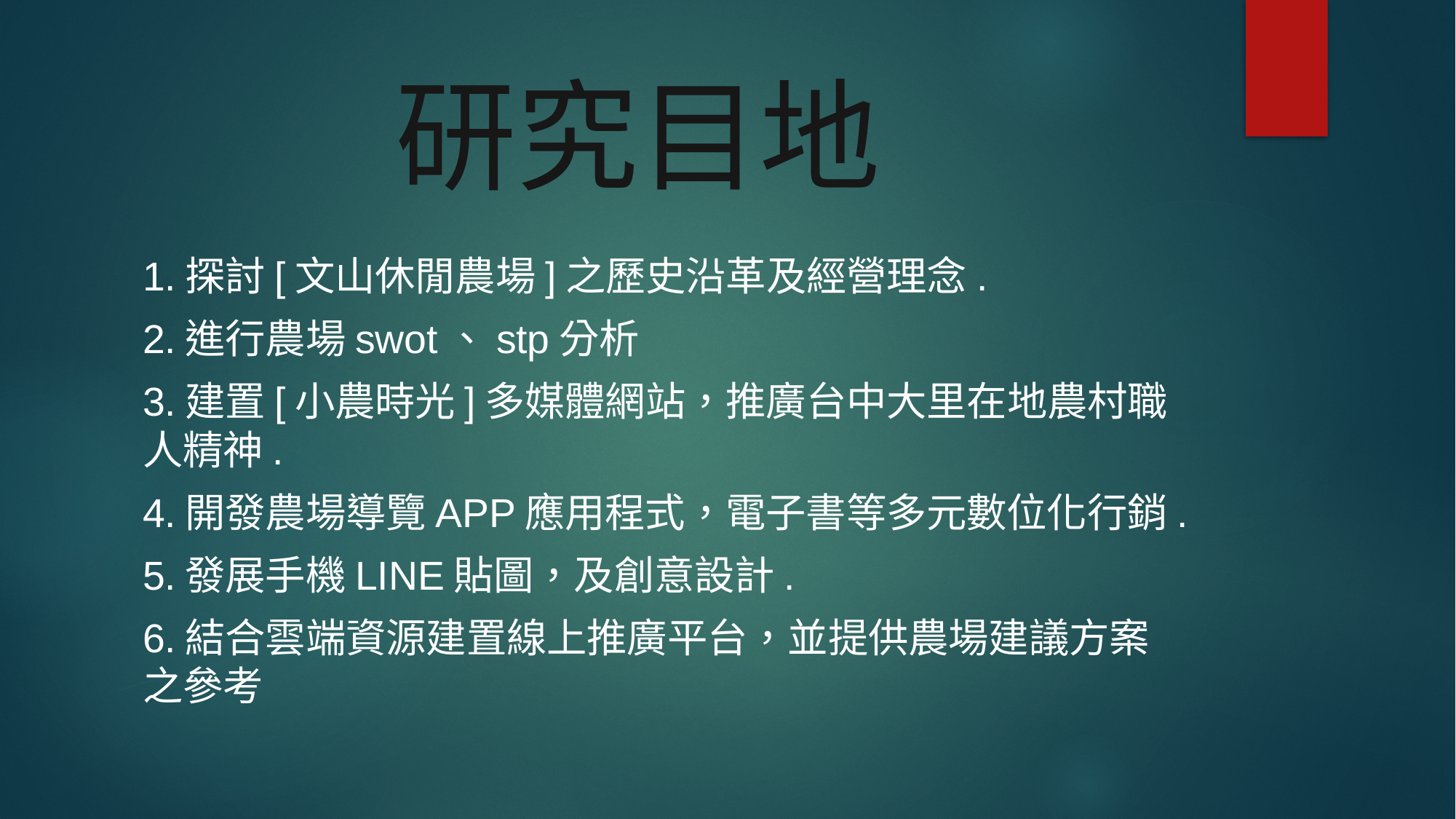

# 研究目地
1.探討[文山休閒農場]之歷史沿革及經營理念.
2.進行農場swot、stp分析
3.建置[小農時光]多媒體網站，推廣台中大里在地農村職人精神.
4.開發農場導覽APP應用程式，電子書等多元數位化行銷.
5.發展手機LINE貼圖，及創意設計.
6.結合雲端資源建置線上推廣平台，並提供農場建議方案之參考